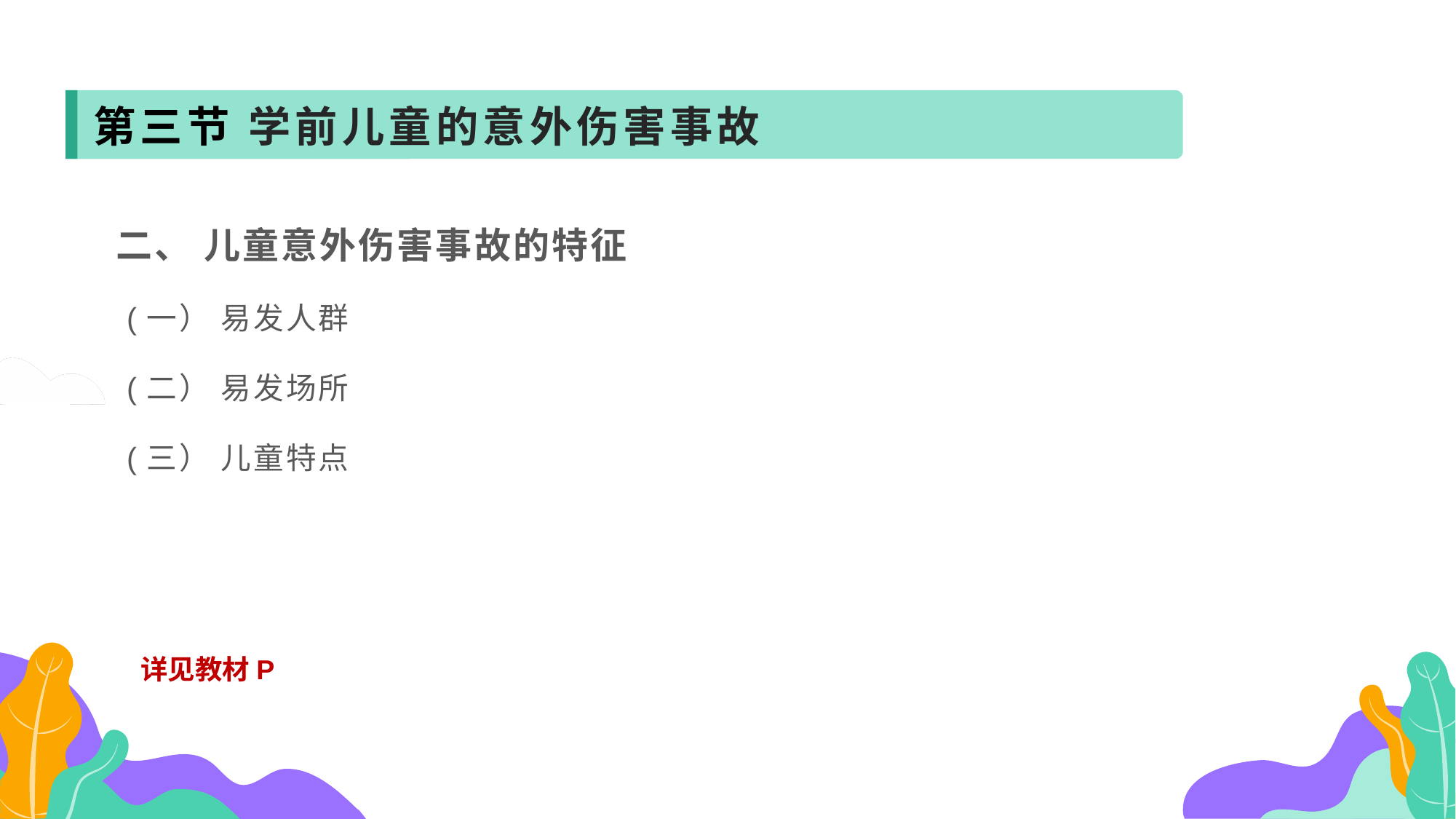

第三节 学前儿童的意外伤害事故
二、 儿童意外伤害事故的特征
 (一） 易发人群
 (二） 易发场所
 (三） 儿童特点
详见教材P